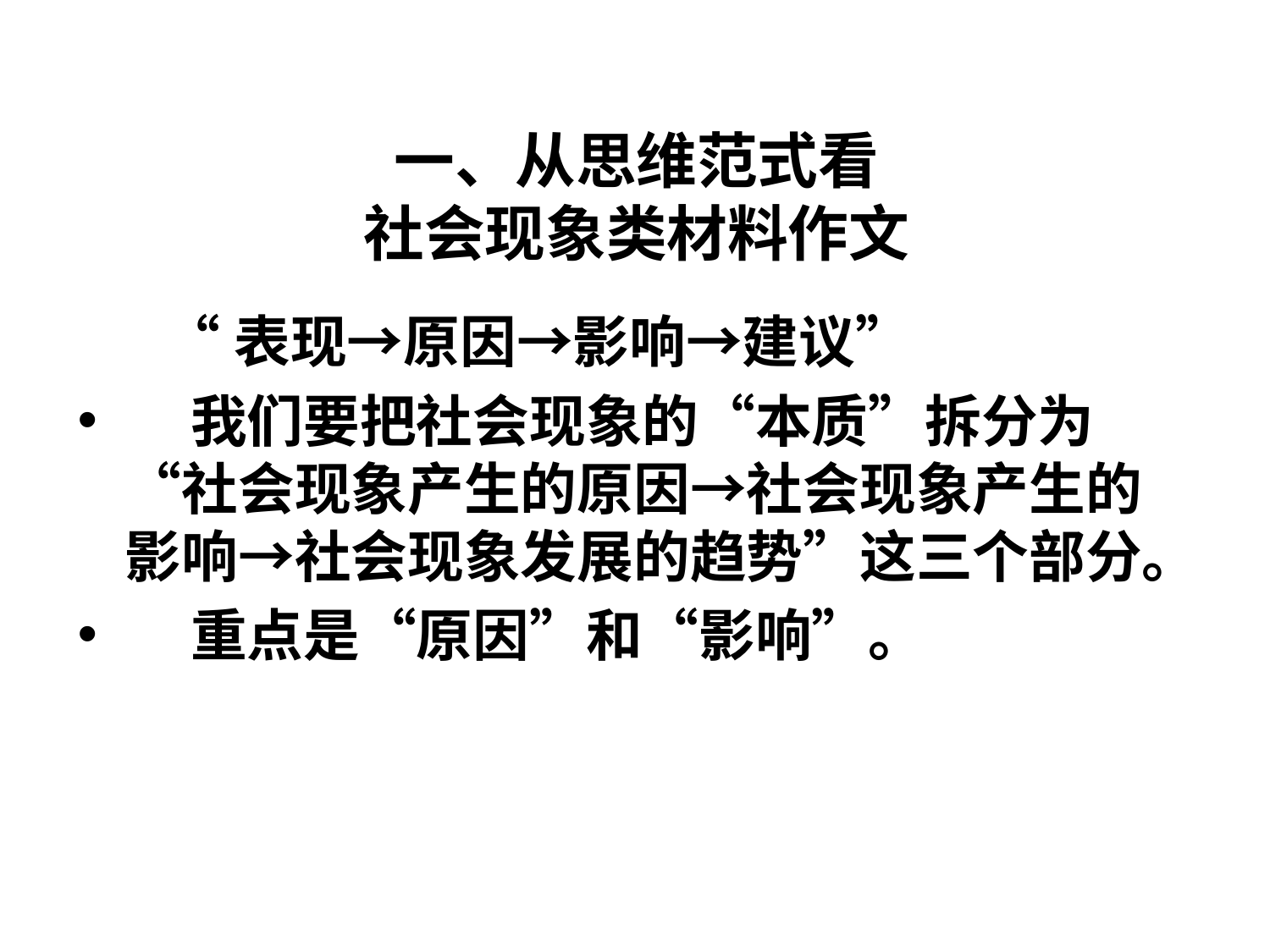

# 一、从思维范式看 社会现象类材料作文
   “表现→原因→影响→建议”
    我们要把社会现象的“本质”拆分为“社会现象产生的原因→社会现象产生的影响→社会现象发展的趋势”这三个部分。
    重点是“原因”和“影响”。